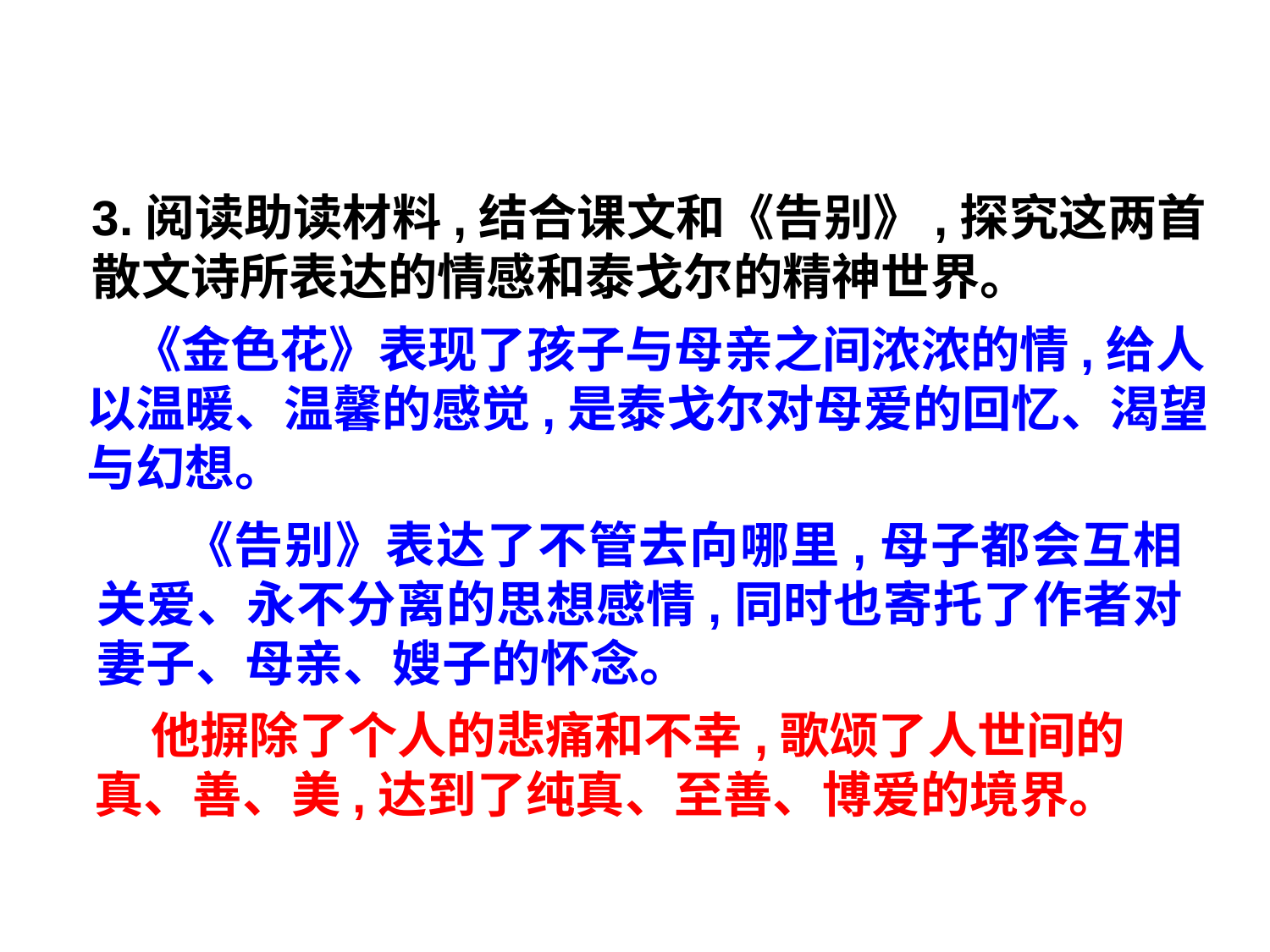

3.阅读助读材料,结合课文和《告别》,探究这两首散文诗所表达的情感和泰戈尔的精神世界。
   《金色花》表现了孩子与母亲之间浓浓的情,给人以温暖、温馨的感觉,是泰戈尔对母爱的回忆、渴望与幻想。
       《告别》表达了不管去向哪里,母子都会互相关爱、永不分离的思想感情,同时也寄托了作者对妻子、母亲、嫂子的怀念。
    他摒除了个人的悲痛和不幸,歌颂了人世间的真、善、美,达到了纯真、至善、博爱的境界。